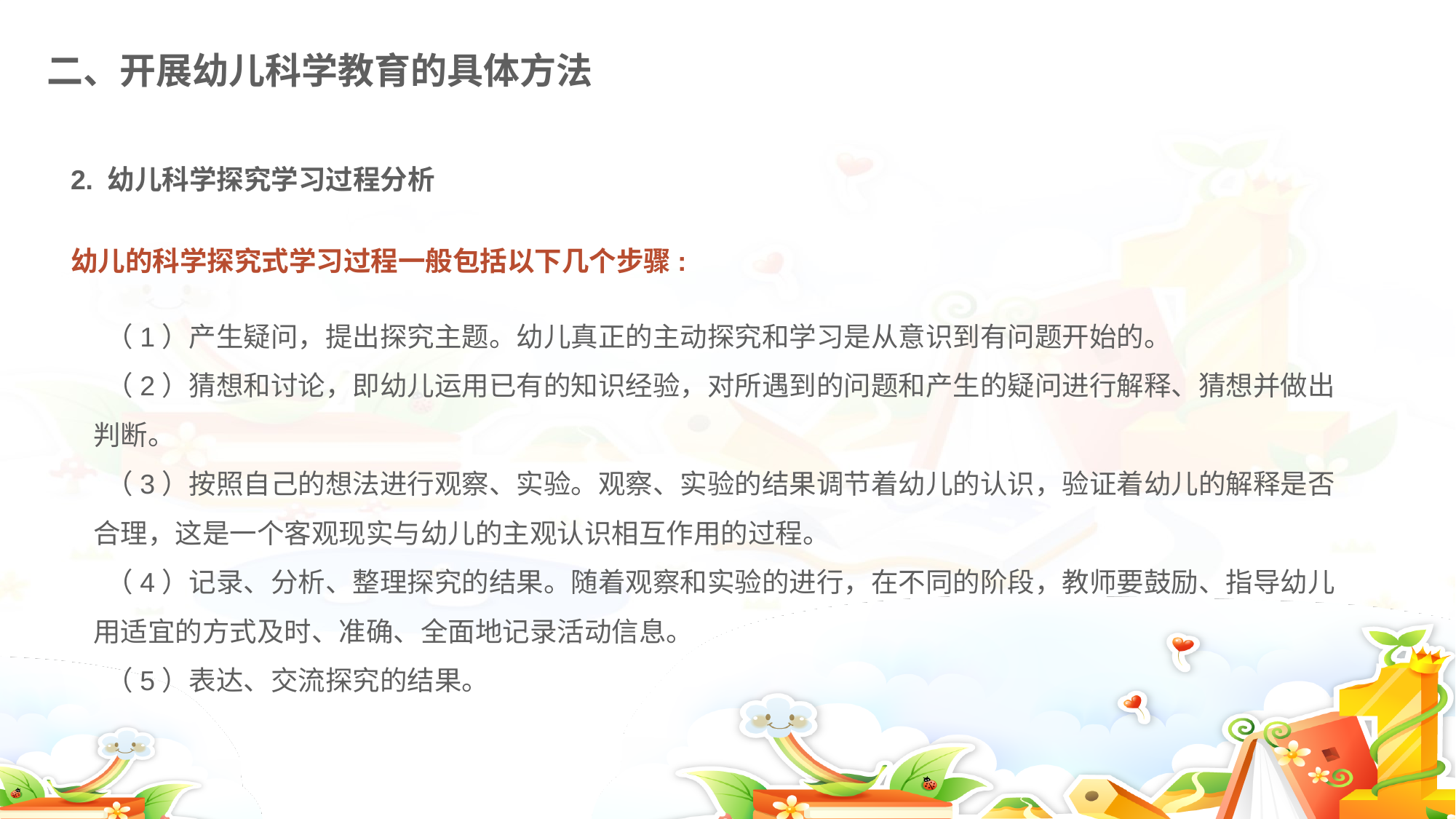

二、开展幼儿科学教育的具体方法
2. 幼儿科学探究学习过程分析
幼儿的科学探究式学习过程一般包括以下几个步骤:
 （1）产生疑问，提出探究主题。幼儿真正的主动探究和学习是从意识到有问题开始的。
 （2）猜想和讨论，即幼儿运用已有的知识经验，对所遇到的问题和产生的疑问进行解释、猜想并做出判断。
 （3）按照自己的想法进行观察、实验。观察、实验的结果调节着幼儿的认识，验证着幼儿的解释是否合理，这是一个客观现实与幼儿的主观认识相互作用的过程。
 （4）记录、分析、整理探究的结果。随着观察和实验的进行，在不同的阶段，教师要鼓励、指导幼儿用适宜的方式及时、准确、全面地记录活动信息。
 （5）表达、交流探究的结果。